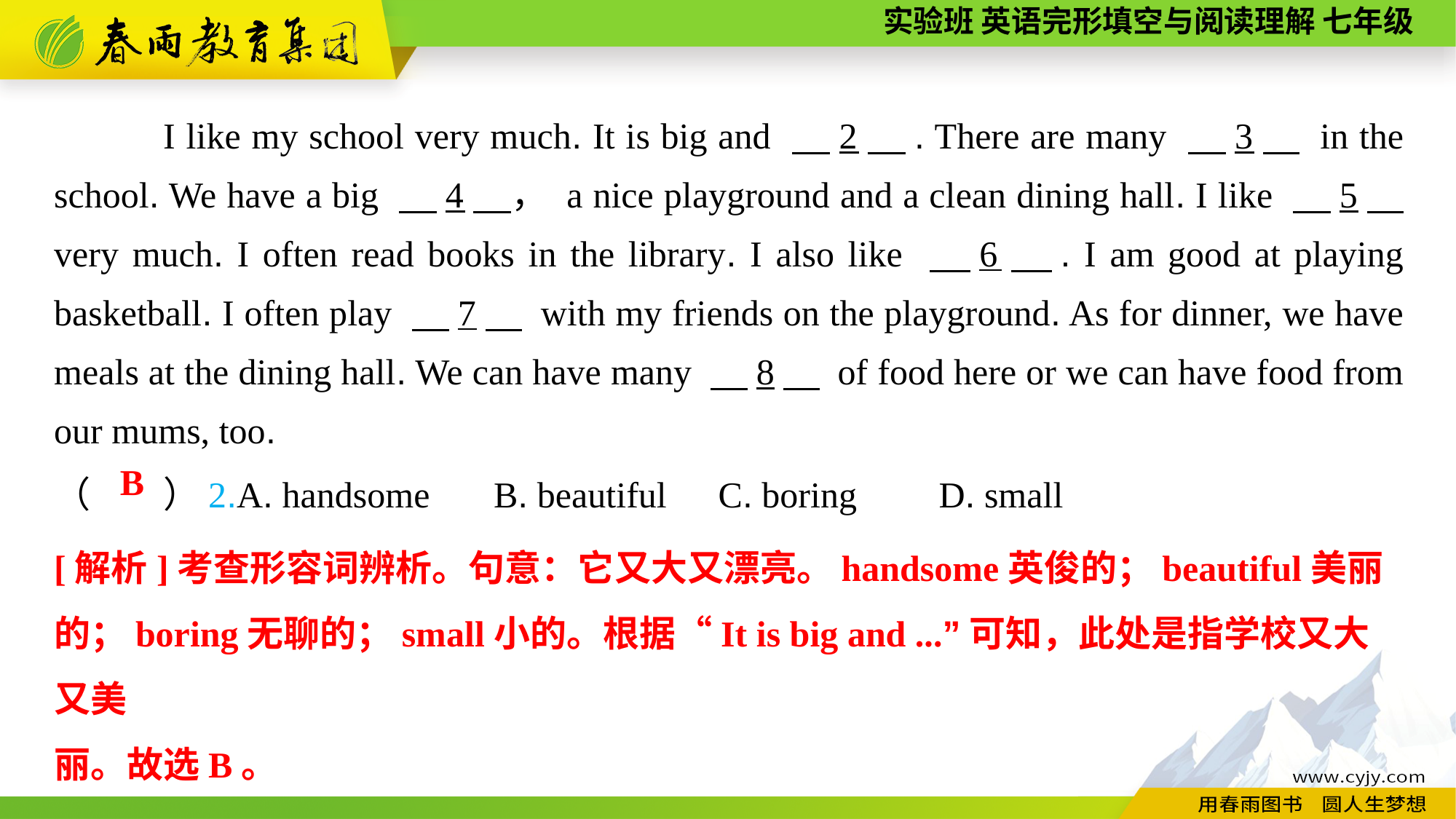

I like my school very much. It is big and 　2　. There are many 　3　 in the school. We have a big 　4　， a nice playground and a clean dining hall. I like 　5　 very much. I often read books in the library. I also like 　6　. I am good at playing basketball. I often play 　7　 with my friends on the playground. As for dinner, we have meals at the dining hall. We can have many 　8　 of food here or we can have food from our mums, too.
（　　）2.A. handsome       B. beautiful	 C. boring         D. small
B
[解析]考查形容词辨析。句意：它又大又漂亮。handsome英俊的；beautiful美丽的；boring无聊的；small小的。根据“It is big and ...”可知，此处是指学校又大又美
丽。故选B。